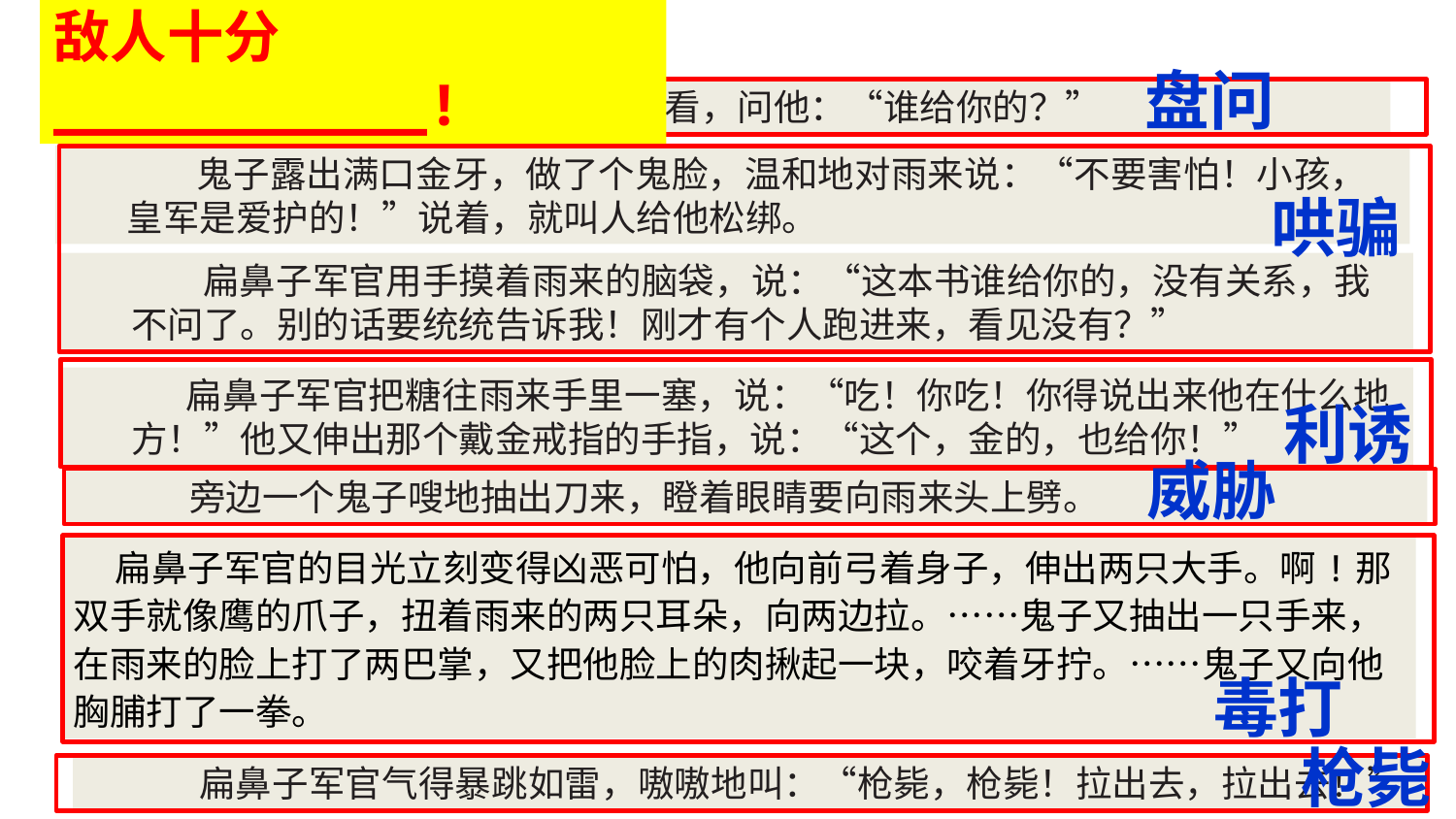

敌人十分___________!
盘问

鬼子一把抓在手里，翻着看了看，问他：“谁给你的？”
 鬼子露出满口金牙，做了个鬼脸，温和地对雨来说：“不要害怕！小孩，皇军是爱护的！”说着，就叫人给他松绑。

哄骗
 扁鼻子军官用手摸着雨来的脑袋，说：“这本书谁给你的，没有关系，我不问了。别的话要统统告诉我！刚才有个人跑进来，看见没有？”

扁鼻子军官把糖往雨来手里一塞，说：“吃！你吃！你得说出来他在什么地方！”他又伸出那个戴金戒指的手指，说：“这个，金的，也给你！”
利诱
威胁
旁边一个鬼子嗖地抽出刀来，瞪着眼睛要向雨来头上劈。

    扁鼻子军官的目光立刻变得凶恶可怕，他向前弓着身子，伸出两只大手。啊!那双手就像鹰的爪子，扭着雨来的两只耳朵，向两边拉。……鬼子又抽出一只手来，在雨来的脸上打了两巴掌，又把他脸上的肉揪起一块，咬着牙拧。……鬼子又向他胸脯打了一拳。

毒打
枪毙

扁鼻子军官气得暴跳如雷，嗷嗷地叫：“枪毙，枪毙！拉出去，拉出去！”